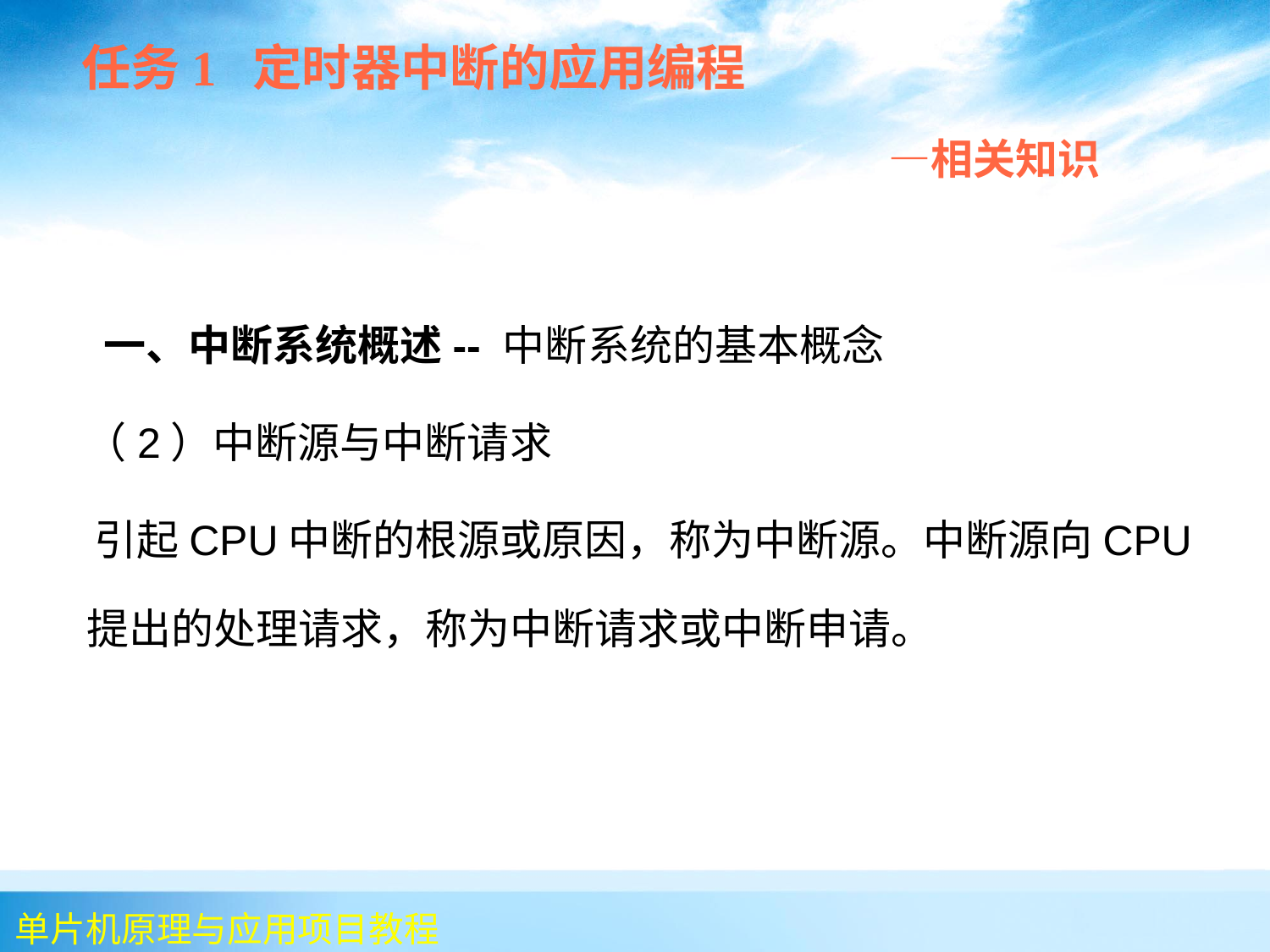

任务1  定时器中断的应用编程
                                                                            —相关知识
     一、中断系统概述-- 中断系统的基本概念
   （2）中断源与中断请求
    引起CPU中断的根源或原因，称为中断源。中断源向CPU提出的处理请求，称为中断请求或中断申请。